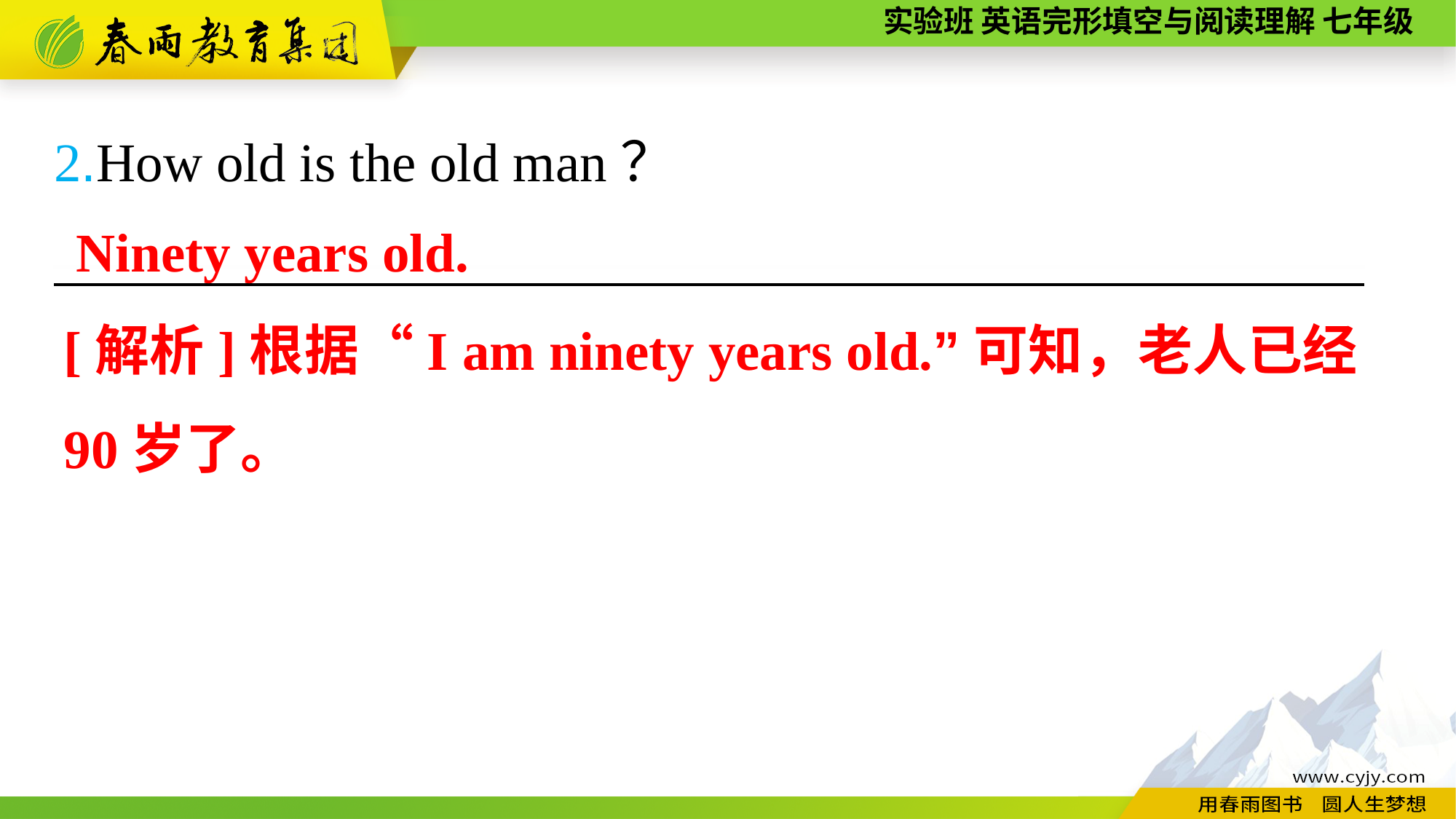

2.How old is the old man？
————————————————————————
 Ninety years old.
[解析]根据“I am ninety years old.”可知，老人已经90岁了。